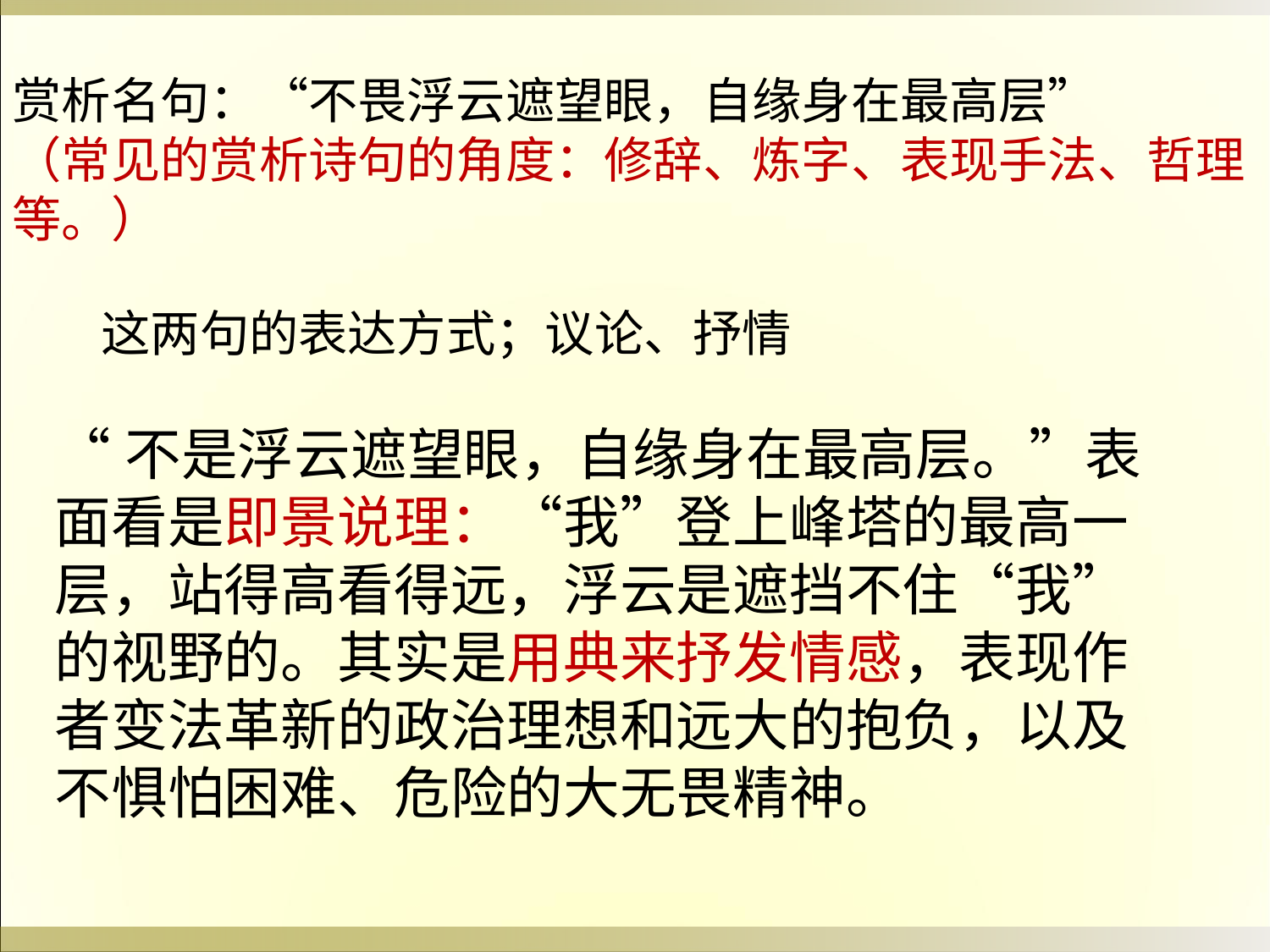

赏析名句：“不畏浮云遮望眼，自缘身在最高层”
（常见的赏析诗句的角度：修辞、炼字、表现手法、哲理等。）
这两句的表达方式；议论、抒情
“不是浮云遮望眼，自缘身在最高层。”表面看是即景说理：“我”登上峰塔的最高一层，站得高看得远，浮云是遮挡不住“我”的视野的。其实是用典来抒发情感，表现作者变法革新的政治理想和远大的抱负，以及不惧怕困难、危险的大无畏精神。